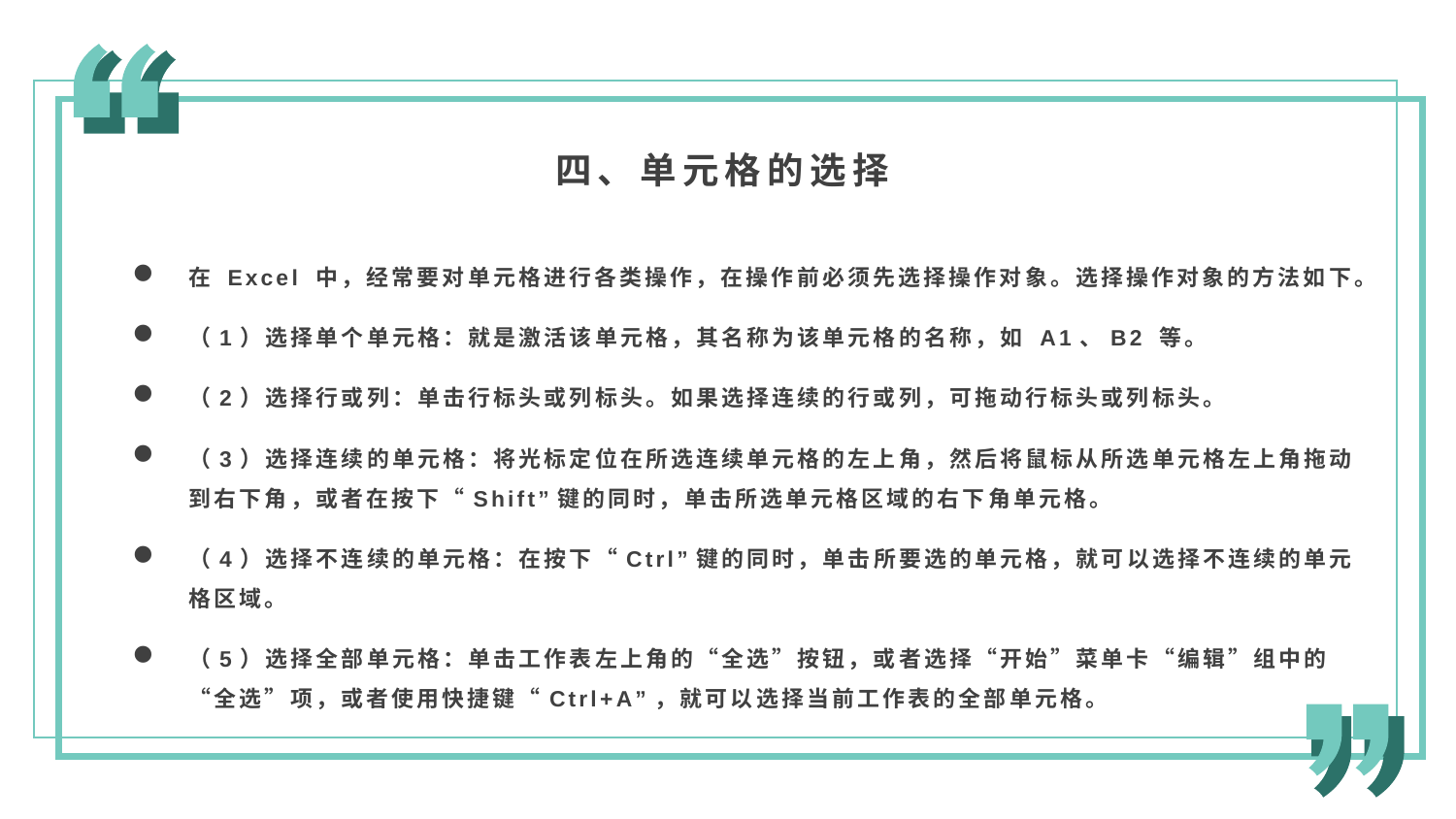

四、单元格的选择
在 Excel 中，经常要对单元格进行各类操作，在操作前必须先选择操作对象。选择操作对象的方法如下。
（1）选择单个单元格：就是激活该单元格，其名称为该单元格的名称，如 A1、B2 等。
（2）选择行或列：单击行标头或列标头。如果选择连续的行或列，可拖动行标头或列标头。
（3）选择连续的单元格：将光标定位在所选连续单元格的左上角，然后将鼠标从所选单元格左上角拖动到右下角，或者在按下“Shift”键的同时，单击所选单元格区域的右下角单元格。
（4）选择不连续的单元格：在按下“Ctrl”键的同时，单击所要选的单元格，就可以选择不连续的单元格区域。
（5）选择全部单元格：单击工作表左上角的“全选”按钮，或者选择“开始”菜单卡“编辑”组中的“全选”项，或者使用快捷键“Ctrl+A”，就可以选择当前工作表的全部单元格。